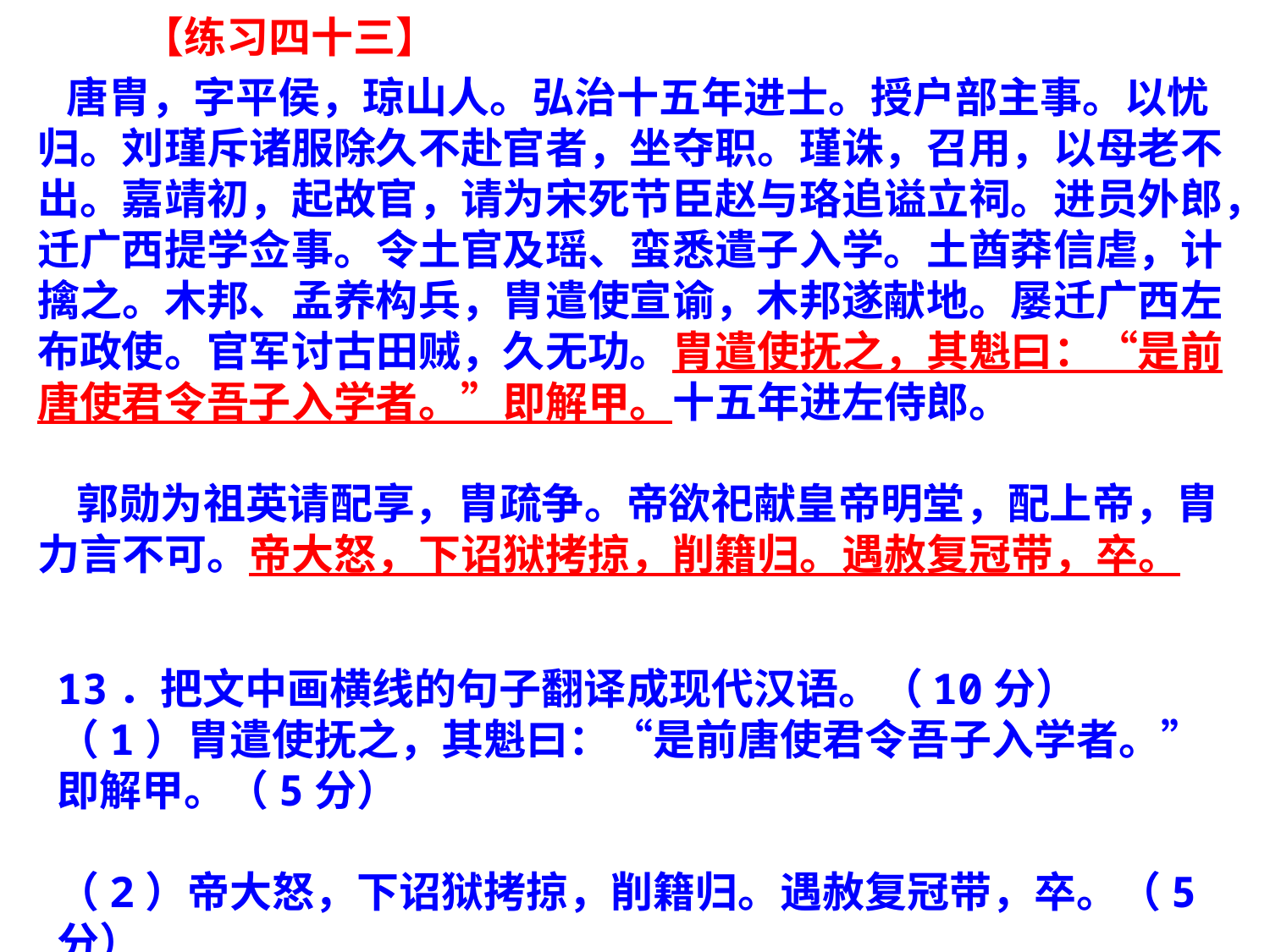

【练习四十三】

  唐胄，字平侯，琼山人。弘治十五年进士。授户部主事。以忧归。刘瑾斥诸服除久不赴官者，坐夺职。瑾诛，召用，以母老不出。嘉靖初，起故官，请为宋死节臣赵与珞追谥立祠。进员外郎，迁广西提学佥事。令土官及瑶、蛮悉遣子入学。土酋莽信虐，计擒之。木邦、孟养构兵，胄遣使宣谕，木邦遂献地。屡迁广西左布政使。官军讨古田贼，久无功。胄遣使抚之，其魁曰：“是前唐使君令吾子入学者。”即解甲。十五年进左侍郎。

   郭勋为祖英请配享，胄疏争。帝欲祀献皇帝明堂，配上帝，胄力言不可。帝大怒，下诏狱拷掠，削籍归。遇赦复冠带，卒。
13．把文中画横线的句子翻译成现代汉语。（10分）
（1）胄遣使抚之，其魁曰：“是前唐使君令吾子入学者。”即解甲。（5分）

（2）帝大怒，下诏狱拷掠，削籍归。遇赦复冠带，卒。（5分）